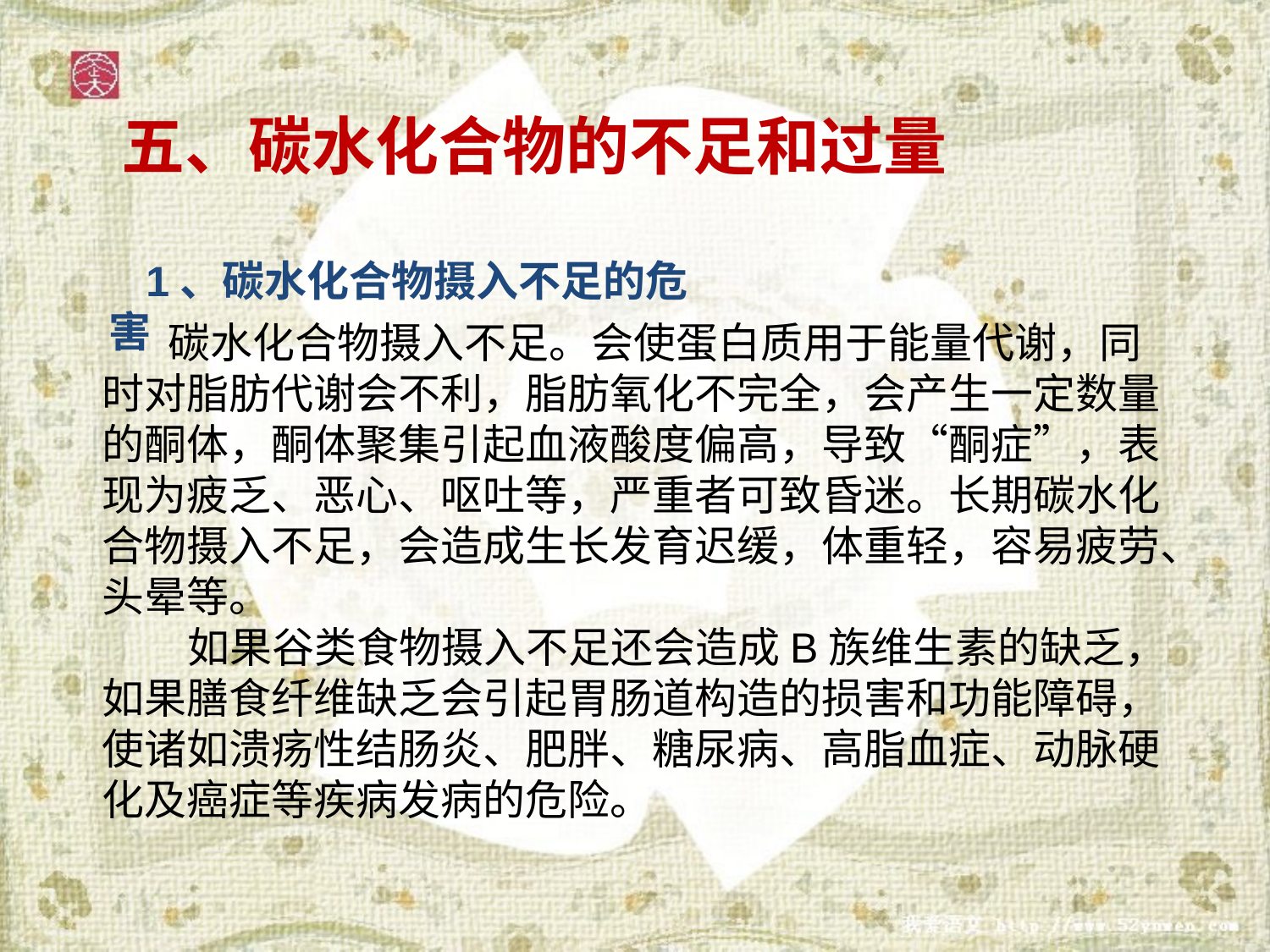

五、碳水化合物的不足和过量
1、碳水化合物摄入不足的危害
  碳水化合物摄入不足。会使蛋白质用于能量代谢，同时对脂肪代谢会不利，脂肪氧化不完全，会产生一定数量的酮体，酮体聚集引起血液酸度偏高，导致“酮症”，表现为疲乏、恶心、呕吐等，严重者可致昏迷。长期碳水化合物摄入不足，会造成生长发育迟缓，体重轻，容易疲劳、头晕等。
    如果谷类食物摄入不足还会造成B族维生素的缺乏，如果膳食纤维缺乏会引起胃肠道构造的损害和功能障碍，使诸如溃疡性结肠炎、肥胖、糖尿病、高脂血症、动脉硬化及癌症等疾病发病的危险。